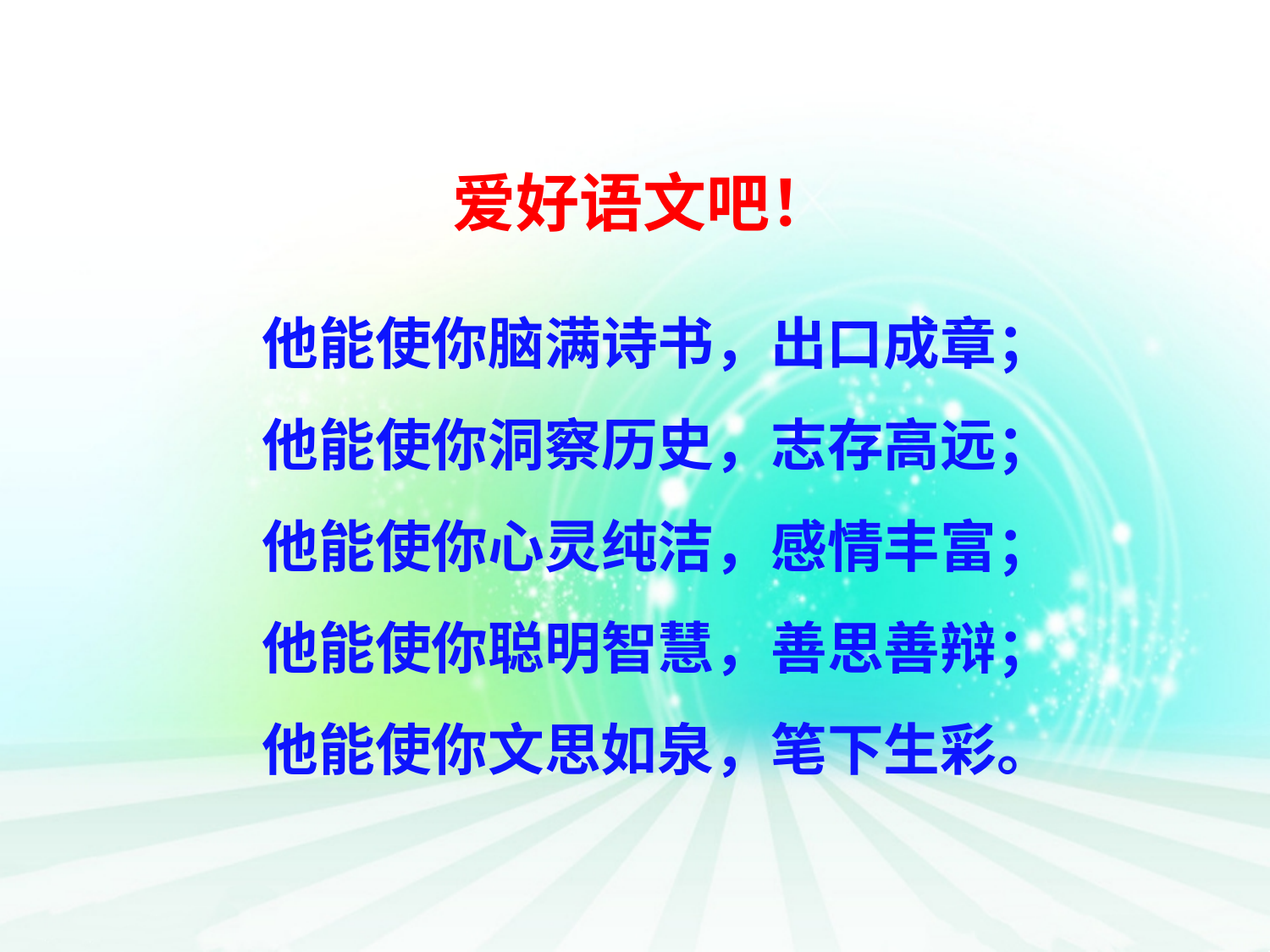

# 爱好语文吧！
他能使你脑满诗书，出口成章；
他能使你洞察历史，志存高远；
他能使你心灵纯洁，感情丰富；
他能使你聪明智慧，善思善辩；
他能使你文思如泉，笔下生彩。